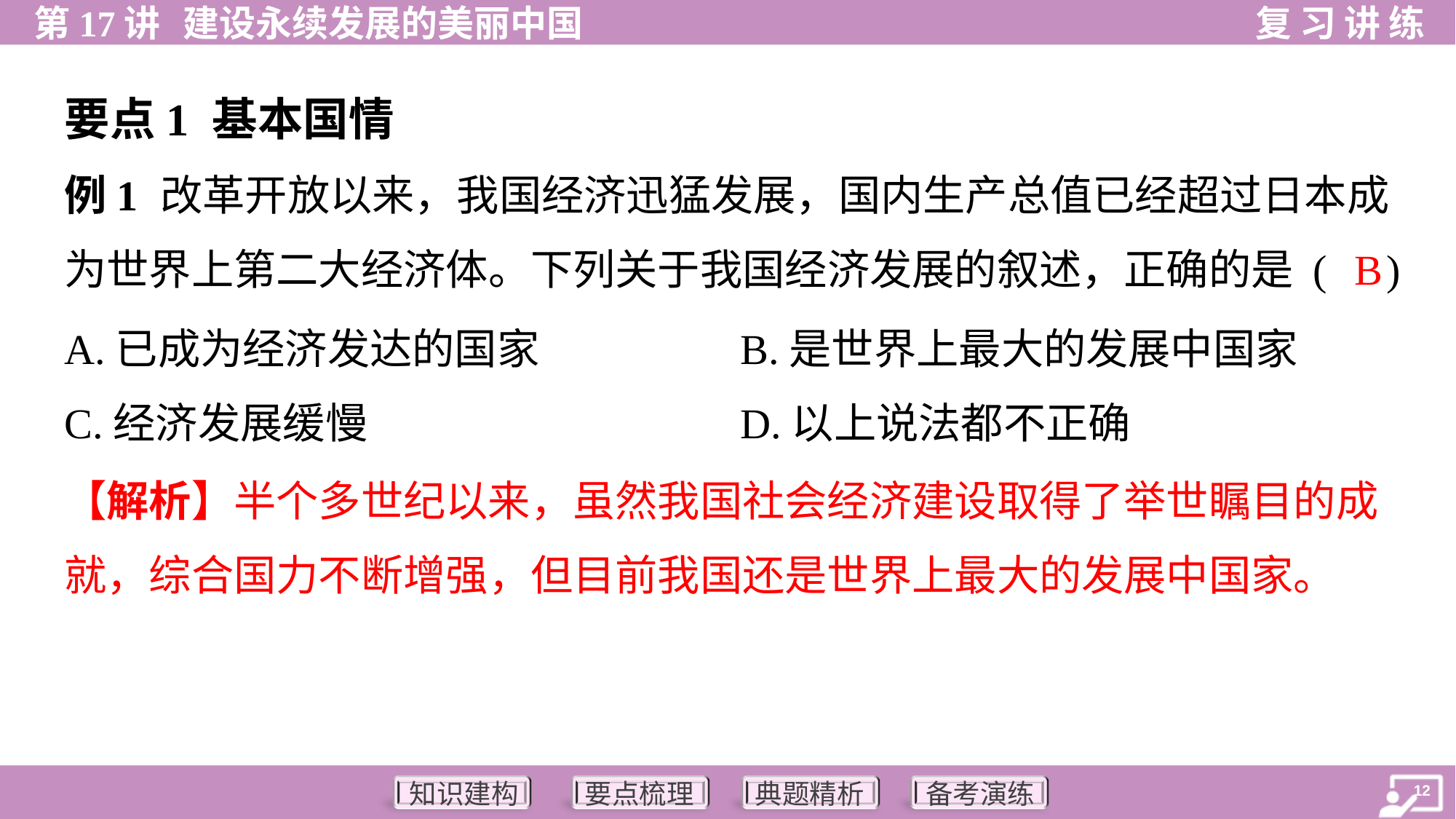

要点1 基本国情
例1 改革开放以来，我国经济迅猛发展，国内生产总值已经超过日本成
为世界上第二大经济体。下列关于我国经济发展的叙述，正确的是 (     )
B
A.已成为经济发达的国家	B.是世界上最大的发展中国家
C.经济发展缓慢	D.以上说法都不正确
【解析】半个多世纪以来，虽然我国社会经济建设取得了举世瞩目的成
就，综合国力不断增强，但目前我国还是世界上最大的发展中国家。